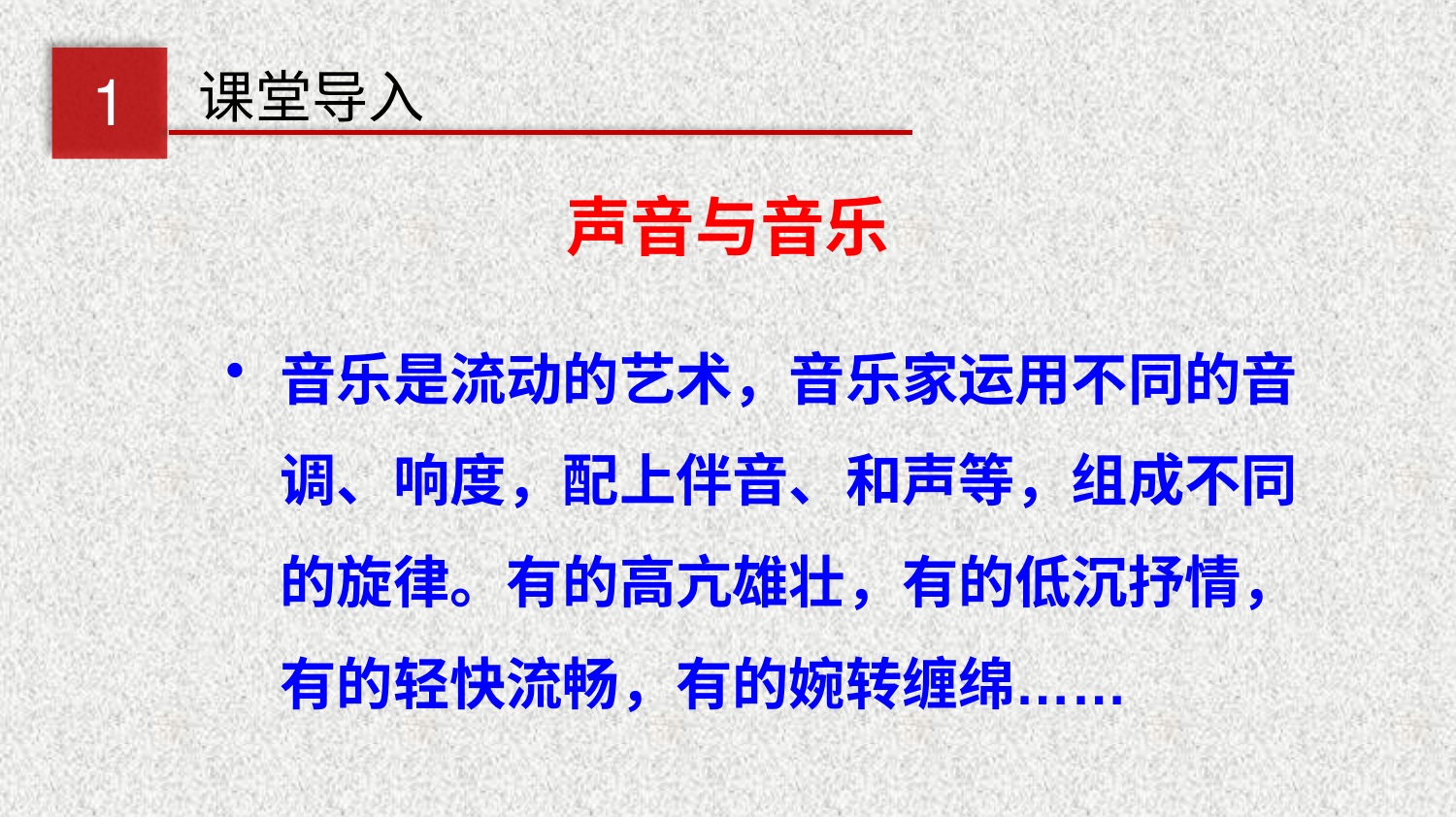

1
课堂导入
声音与音乐
音乐是流动的艺术，音乐家运用不同的音调、响度，配上伴音、和声等，组成不同的旋律。有的高亢雄壮，有的低沉抒情，有的轻快流畅，有的婉转缠绵……